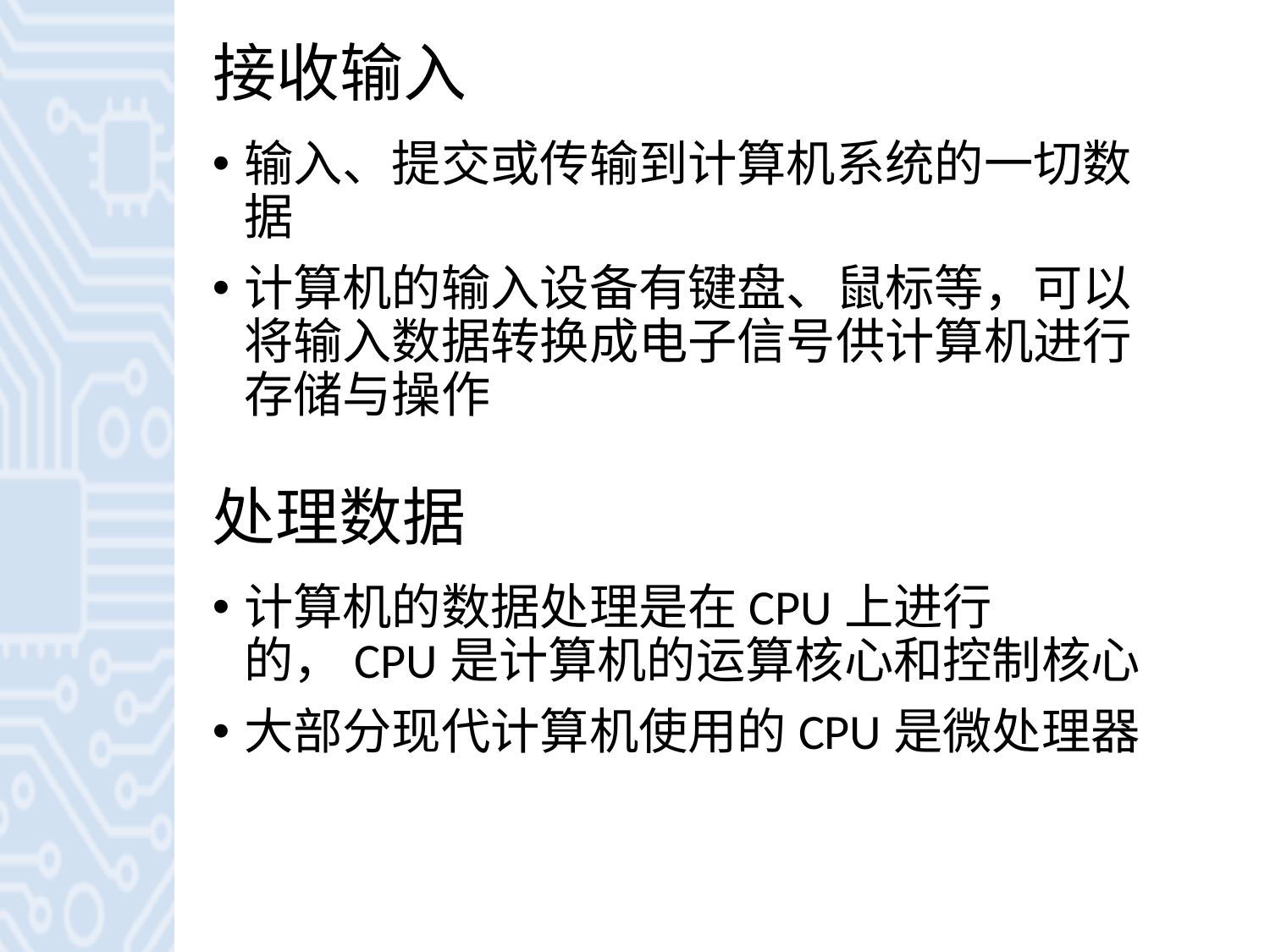

# 接收输入
输入、提交或传输到计算机系统的一切数据
计算机的输入设备有键盘、鼠标等，可以将输入数据转换成电子信号供计算机进行存储与操作
处理数据
计算机的数据处理是在CPU上进行的，CPU是计算机的运算核心和控制核心
大部分现代计算机使用的CPU是微处理器